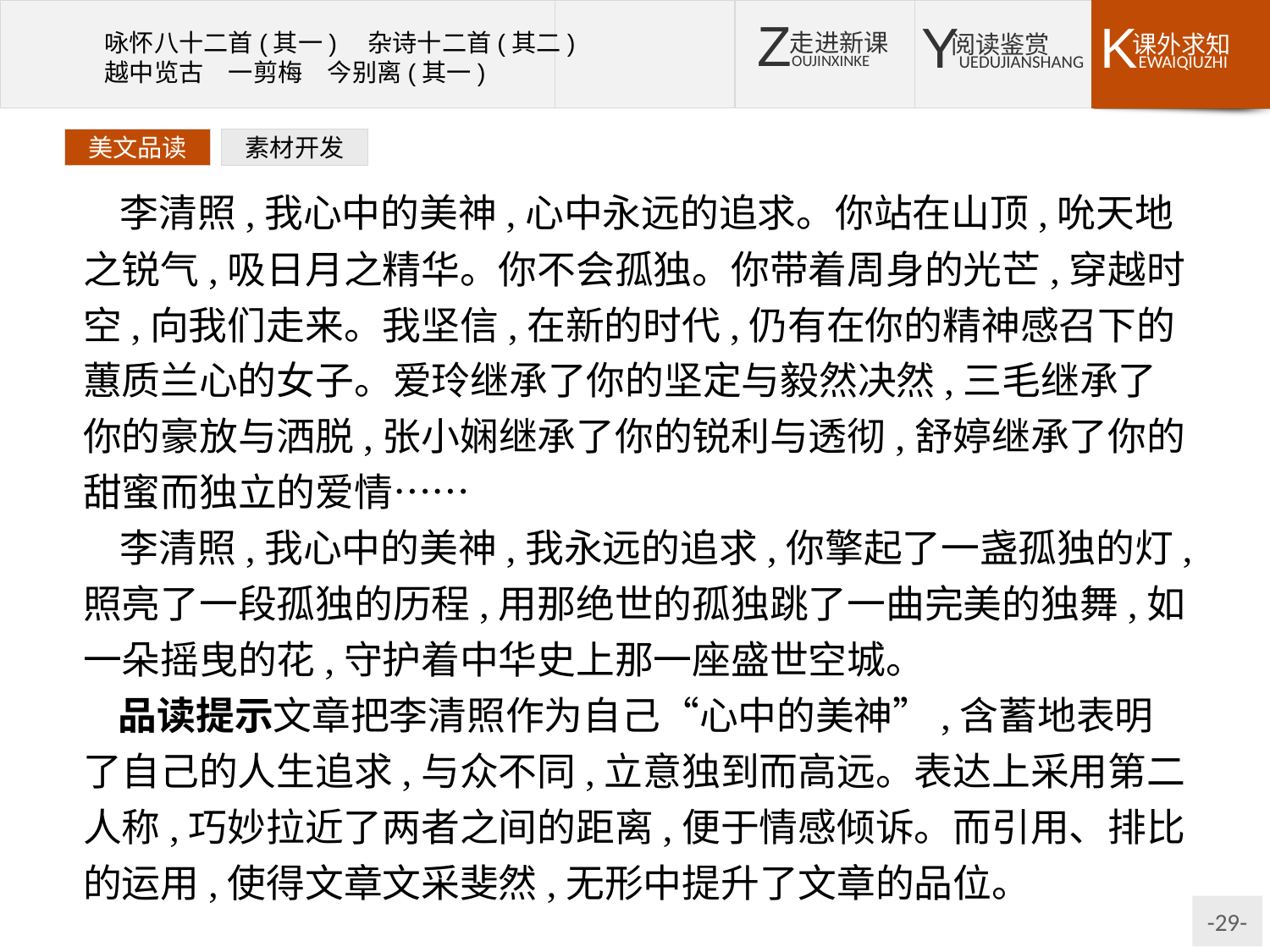

美文品读
素材开发
李清照,我心中的美神,心中永远的追求。你站在山顶,吮天地之锐气,吸日月之精华。你不会孤独。你带着周身的光芒,穿越时空,向我们走来。我坚信,在新的时代,仍有在你的精神感召下的蕙质兰心的女子。爱玲继承了你的坚定与毅然决然,三毛继承了你的豪放与洒脱,张小娴继承了你的锐利与透彻,舒婷继承了你的甜蜜而独立的爱情……
李清照,我心中的美神,我永远的追求,你擎起了一盏孤独的灯,照亮了一段孤独的历程,用那绝世的孤独跳了一曲完美的独舞,如一朵摇曳的花,守护着中华史上那一座盛世空城。
品读提示文章把李清照作为自己“心中的美神”,含蓄地表明了自己的人生追求,与众不同,立意独到而高远。表达上采用第二人称,巧妙拉近了两者之间的距离,便于情感倾诉。而引用、排比的运用,使得文章文采斐然,无形中提升了文章的品位。